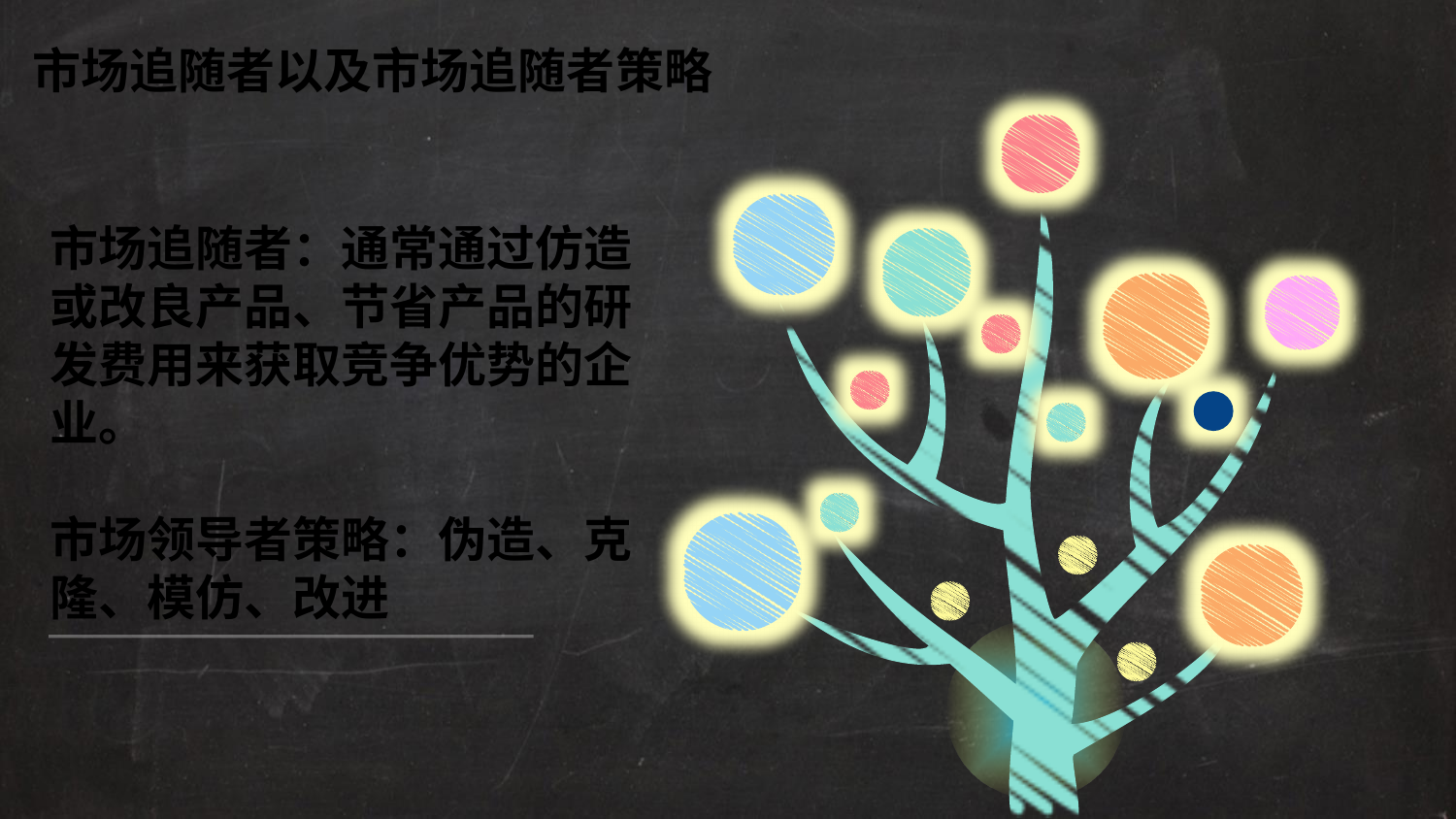

市场追随者以及市场追随者策略

市场追随者：通常通过仿造或改良产品、节省产品的研发费用来获取竞争优势的企业。

市场领导者策略：伪造、克隆、模仿、改进